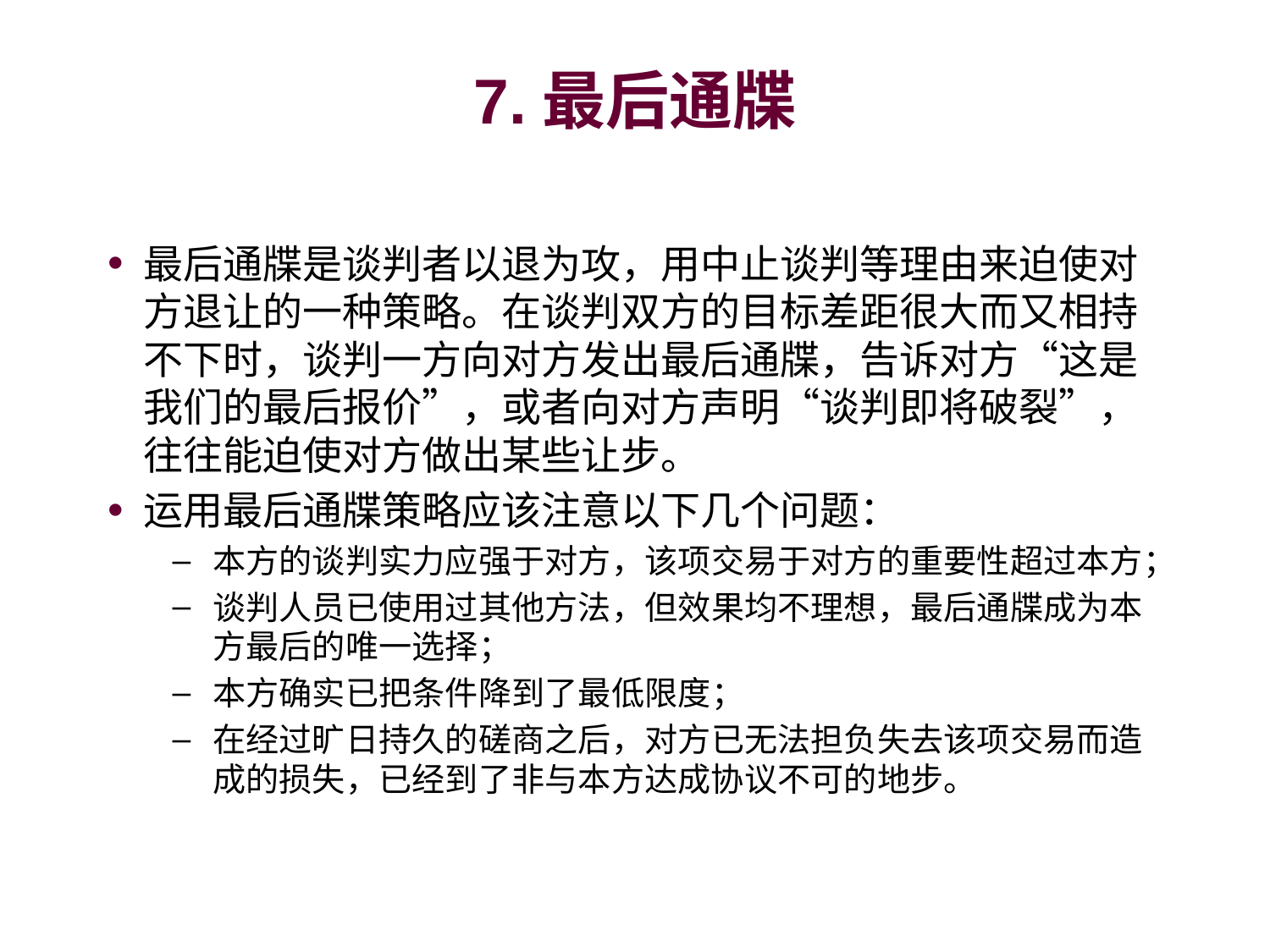

# 7.最后通牒
最后通牒是谈判者以退为攻，用中止谈判等理由来迫使对方退让的一种策略。在谈判双方的目标差距很大而又相持不下时，谈判一方向对方发出最后通牒，告诉对方“这是我们的最后报价”，或者向对方声明“谈判即将破裂”，往往能迫使对方做出某些让步。
运用最后通牒策略应该注意以下几个问题：
本方的谈判实力应强于对方，该项交易于对方的重要性超过本方；
谈判人员已使用过其他方法，但效果均不理想，最后通牒成为本方最后的唯一选择；
本方确实已把条件降到了最低限度；
在经过旷日持久的磋商之后，对方已无法担负失去该项交易而造成的损失，已经到了非与本方达成协议不可的地步。